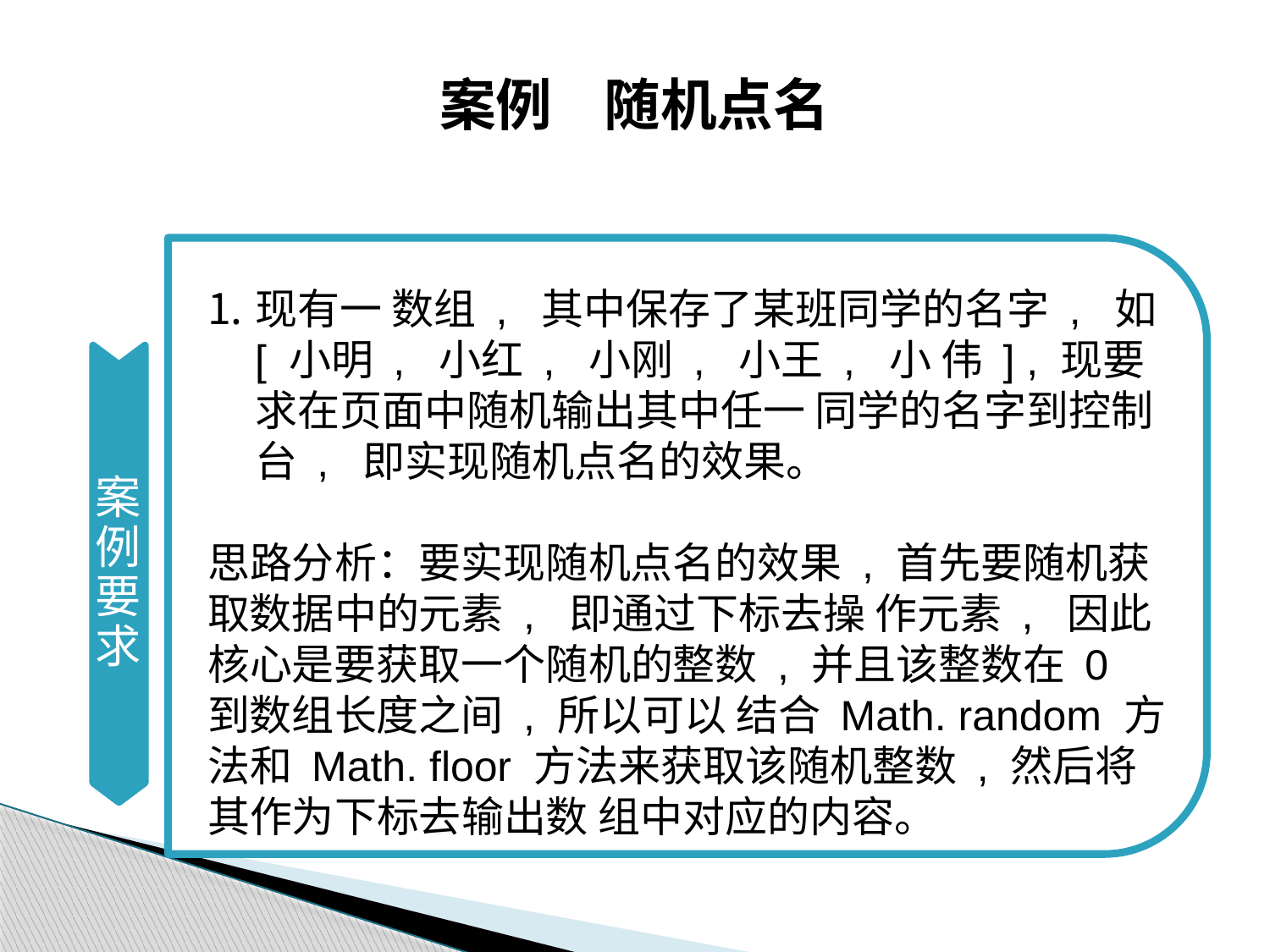

# 案例    随机点名

案例要求
现有一 数组 ,  其中保存了某班同学的名字 ,  如  [ 小明 ,  小红 ,  小刚 ,  小王 ,  小 伟 ] , 现要求在页面中随机输出其中任一 同学的名字到控制台 ,  即实现随机点名的效果。

思路分析：要实现随机点名的效果 , 首先要随机获取数据中的元素 ,  即通过下标去操 作元素 ,  因此核心是要获取一个随机的整数 , 并且该整数在 0 到数组长度之间 , 所以可以 结合 Math. random 方法和 Math. floor 方法来获取该随机整数 , 然后将其作为下标去输出数 组中对应的内容。